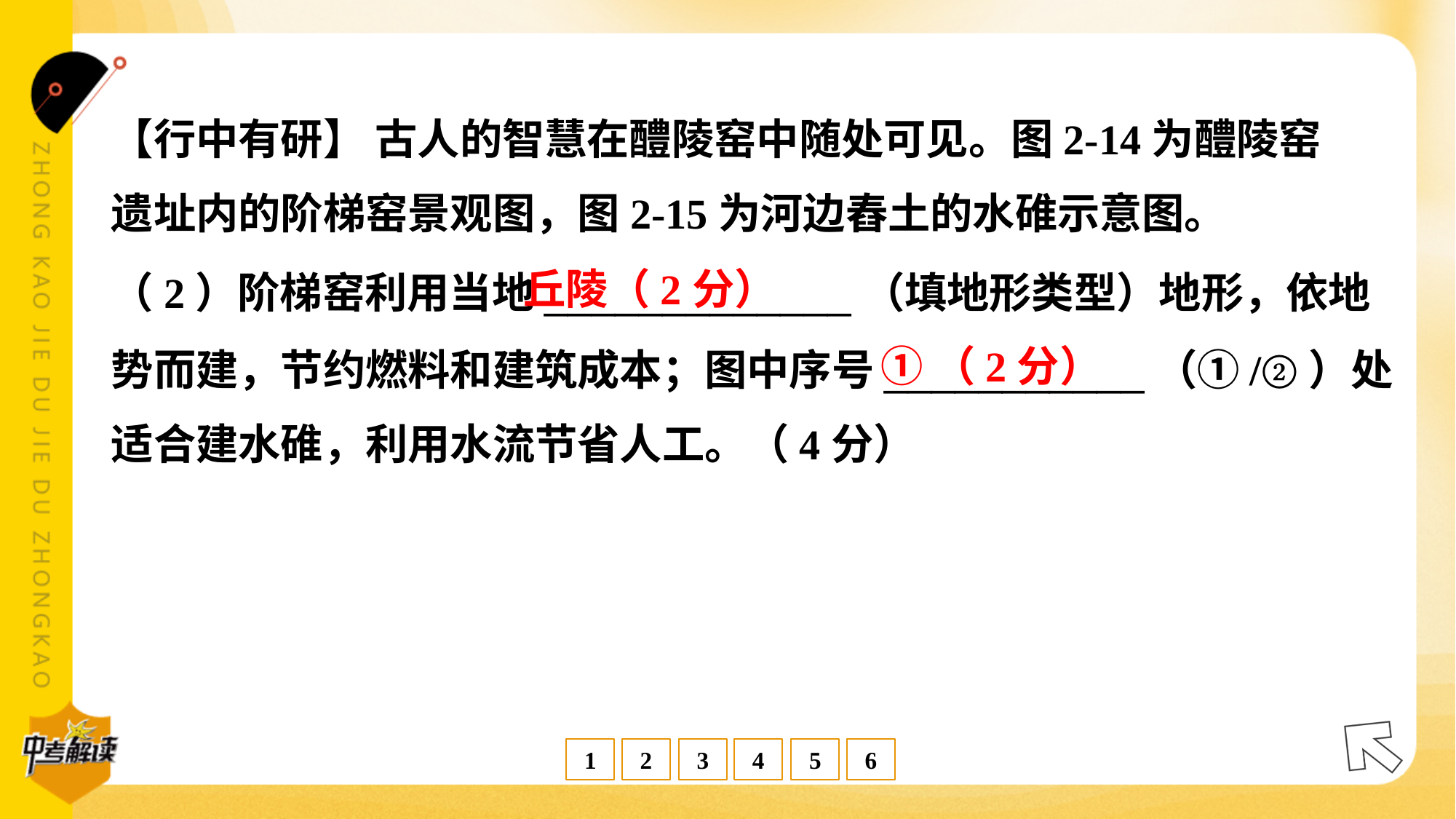

【行中有研】 古人的智慧在醴陵窑中随处可见。图2-14为醴陵窑
遗址内的阶梯窑景观图，图2-15为河边舂土的水碓示意图。
丘陵（2分）
（2）阶梯窑利用当地_____________（填地形类型）地形，依地
势而建，节约燃料和建筑成本；图中序号___________（①/②）处
适合建水碓，利用水流节省人工。（4分）
①（2分）